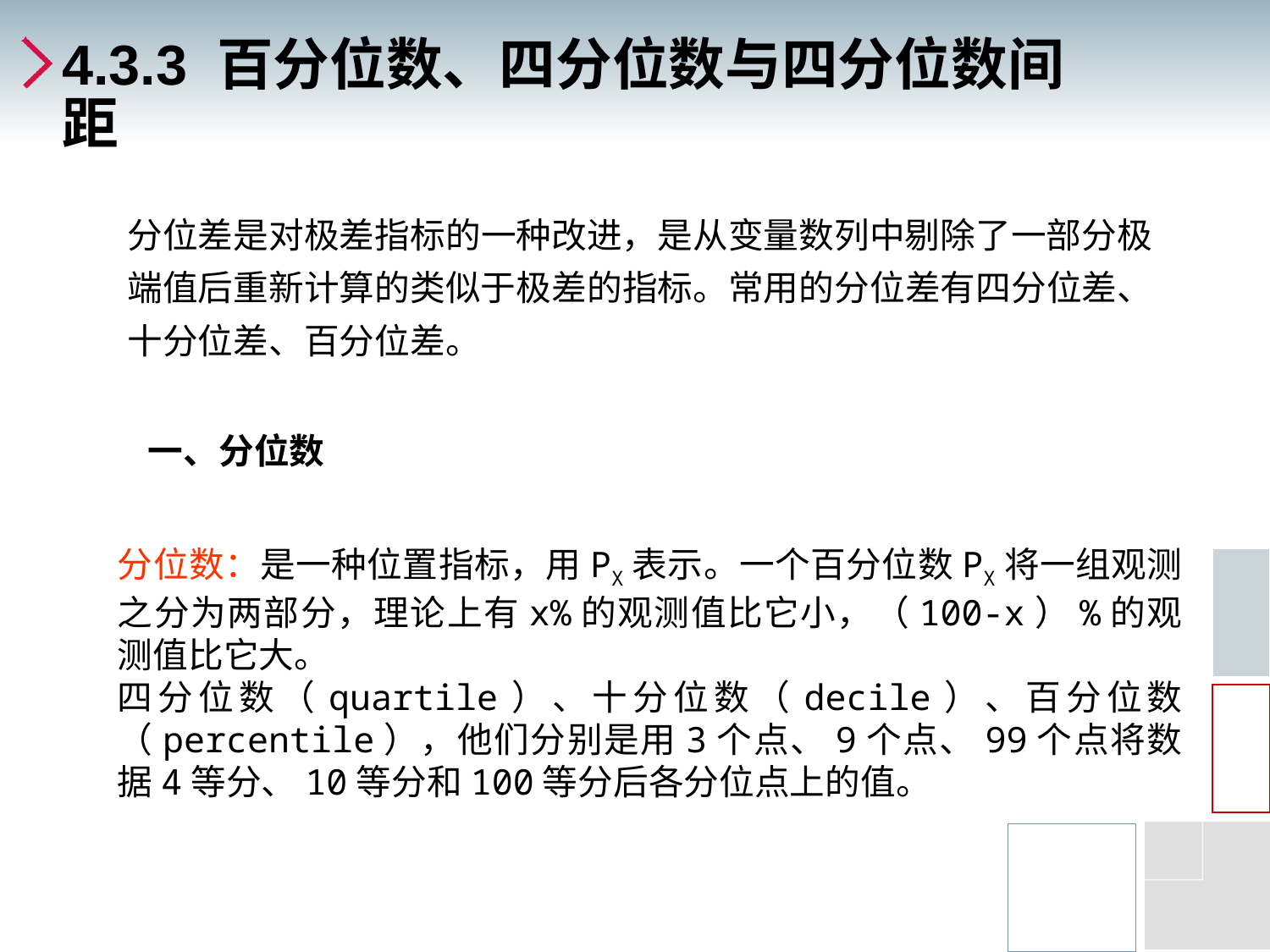

# 4.3.3 百分位数、四分位数与四分位数间距
分位差是对极差指标的一种改进，是从变量数列中剔除了一部分极端值后重新计算的类似于极差的指标。常用的分位差有四分位差、十分位差、百分位差。
一、分位数
分位数：是一种位置指标，用PX表示。一个百分位数PX将一组观测之分为两部分，理论上有x%的观测值比它小，（100-x）%的观测值比它大。
四分位数（quartile）、十分位数（decile）、百分位数（percentile），他们分别是用3个点、9个点、99个点将数据4等分、10等分和100等分后各分位点上的值。